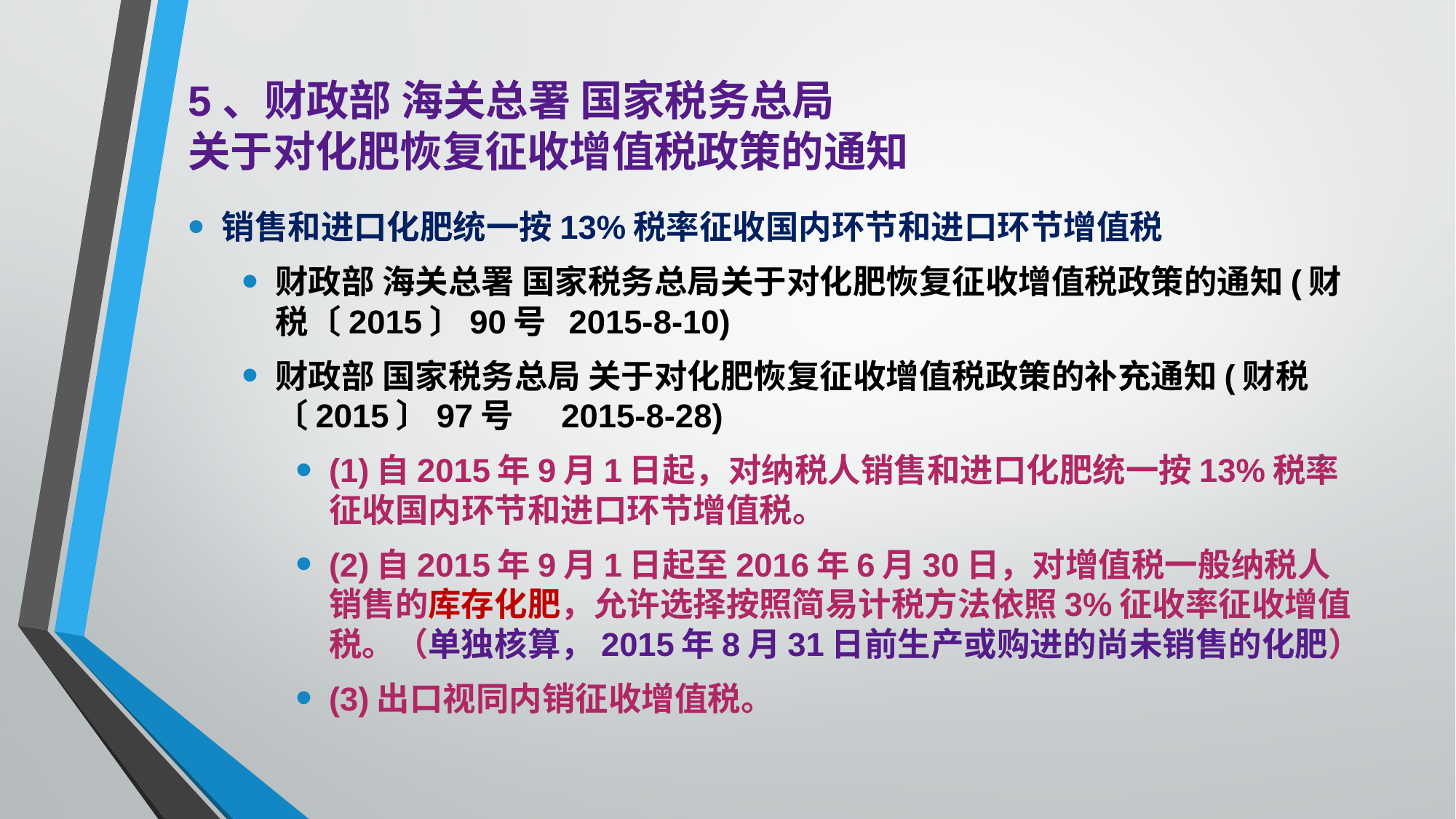

# 5、财政部 海关总署 国家税务总局 关于对化肥恢复征收增值税政策的通知
销售和进口化肥统一按13%税率征收国内环节和进口环节增值税
财政部 海关总署 国家税务总局关于对化肥恢复征收增值税政策的通知(财税〔2015〕90号  2015-8-10)
财政部 国家税务总局 关于对化肥恢复征收增值税政策的补充通知(财税〔2015〕97号 　2015-8-28)
(1)自2015年9月1日起，对纳税人销售和进口化肥统一按13%税率征收国内环节和进口环节增值税。
(2)自2015年9月1日起至2016年6月30日，对增值税一般纳税人销售的库存化肥，允许选择按照简易计税方法依照3%征收率征收增值税。（单独核算，2015年8月31日前生产或购进的尚未销售的化肥）
(3)出口视同内销征收增值税。